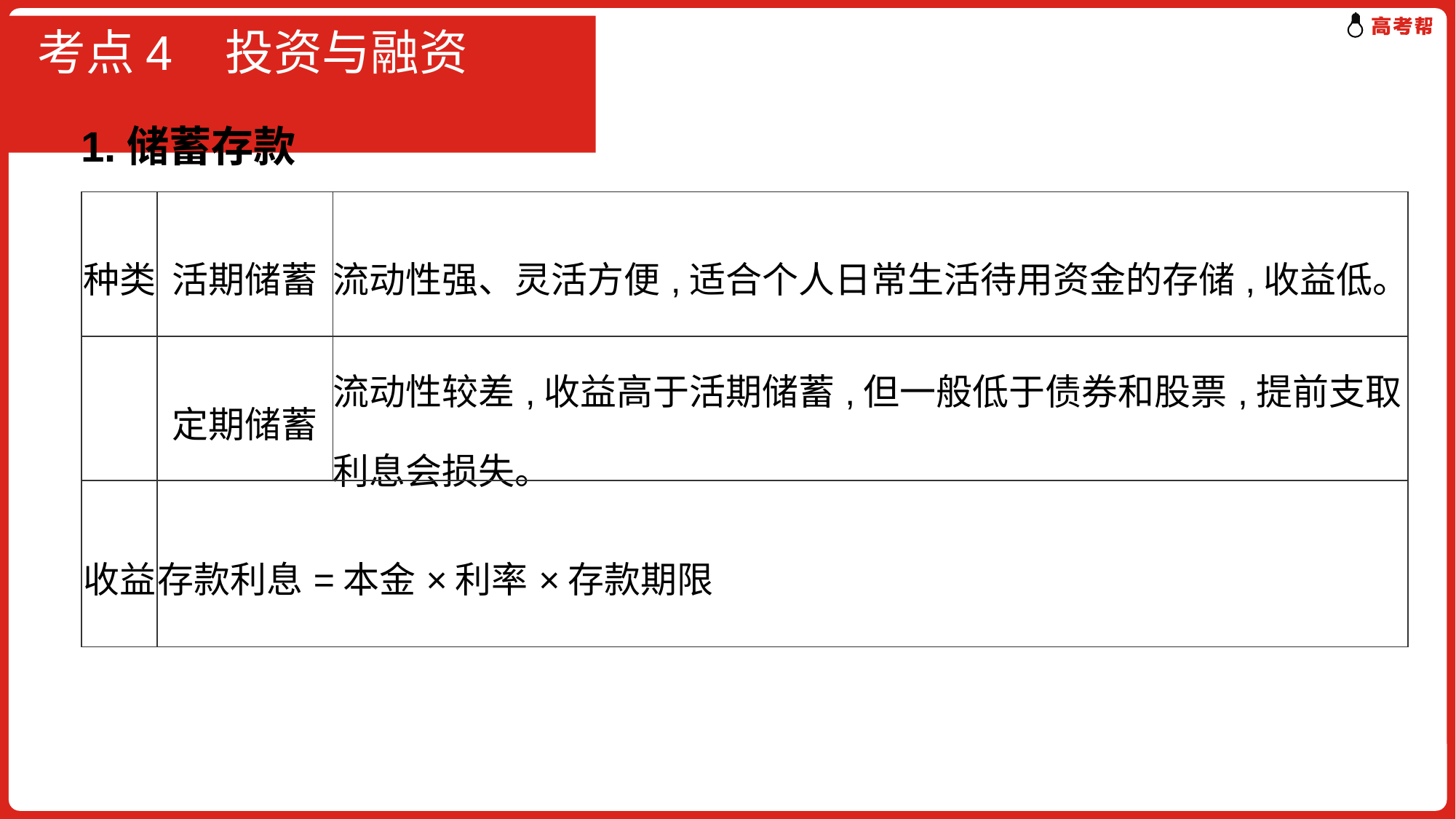

# 考点4   投资与融资
1.储蓄存款
| 种类 | 活期储蓄 | 流动性强、灵活方便,适合个人日常生活待用资金的存储,收益低。 |
| --- | --- | --- |
|  | 定期储蓄 | 流动性较差,收益高于活期储蓄,但一般低于债券和股票,提前支取利息会损失。 |
| 收益 | 存款利息=本金×利率×存款期限 |  |